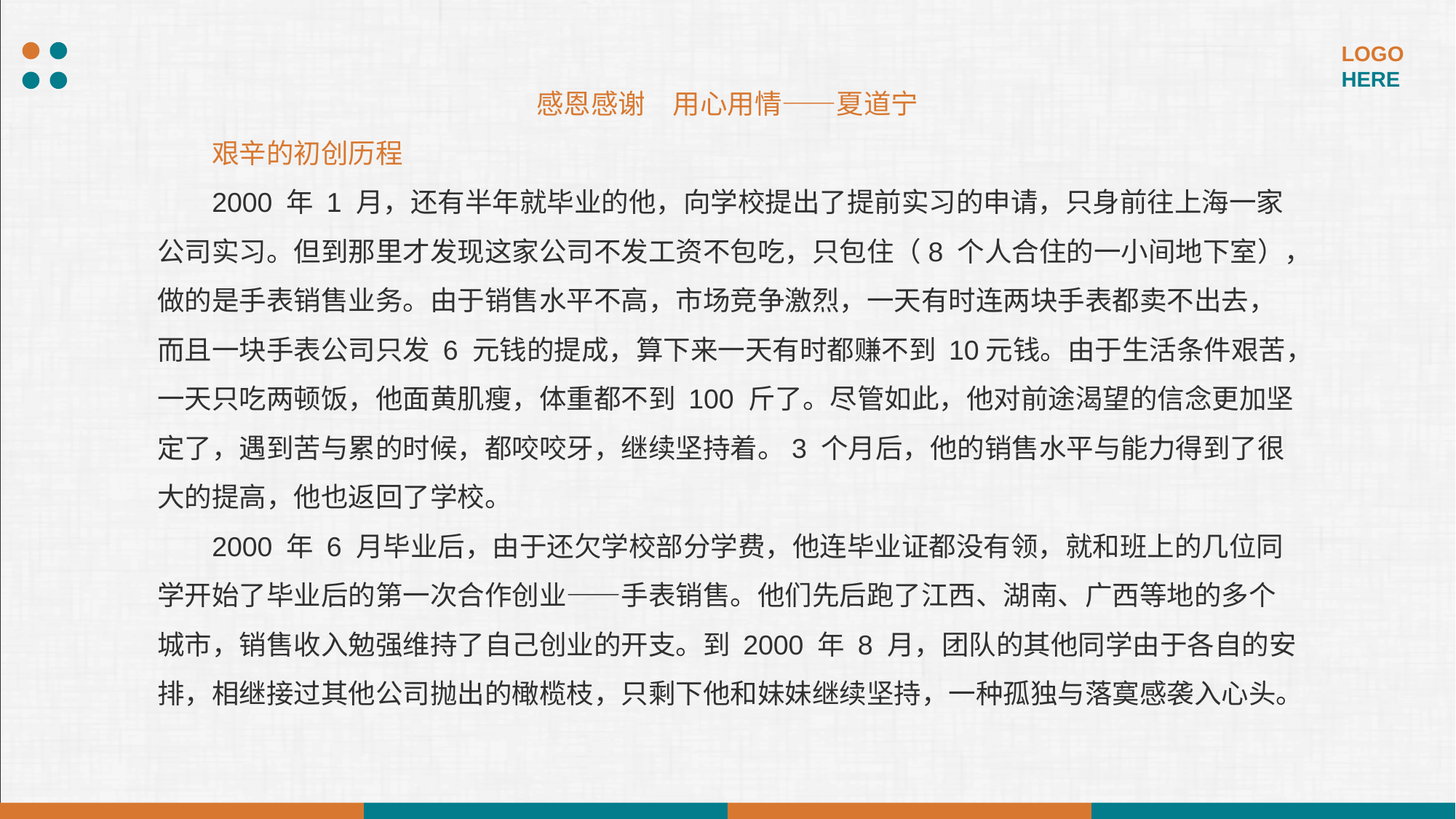

感恩感谢　用心用情——夏道宁
艰辛的初创历程
2000 年 1 月，还有半年就毕业的他，向学校提出了提前实习的申请，只身前往上海一家公司实习。但到那里才发现这家公司不发工资不包吃，只包住（8 个人合住的一小间地下室），做的是手表销售业务。由于销售水平不高，市场竞争激烈，一天有时连两块手表都卖不出去，而且一块手表公司只发 6 元钱的提成，算下来一天有时都赚不到 10元钱。由于生活条件艰苦，一天只吃两顿饭，他面黄肌瘦，体重都不到 100 斤了。尽管如此，他对前途渴望的信念更加坚定了，遇到苦与累的时候，都咬咬牙，继续坚持着。3 个月后，他的销售水平与能力得到了很大的提高，他也返回了学校。
2000 年 6 月毕业后，由于还欠学校部分学费，他连毕业证都没有领，就和班上的几位同学开始了毕业后的第一次合作创业——手表销售。他们先后跑了江西、湖南、广西等地的多个城市，销售收入勉强维持了自己创业的开支。到 2000 年 8 月，团队的其他同学由于各自的安排，相继接过其他公司抛出的橄榄枝，只剩下他和妹妹继续坚持，一种孤独与落寞感袭入心头。